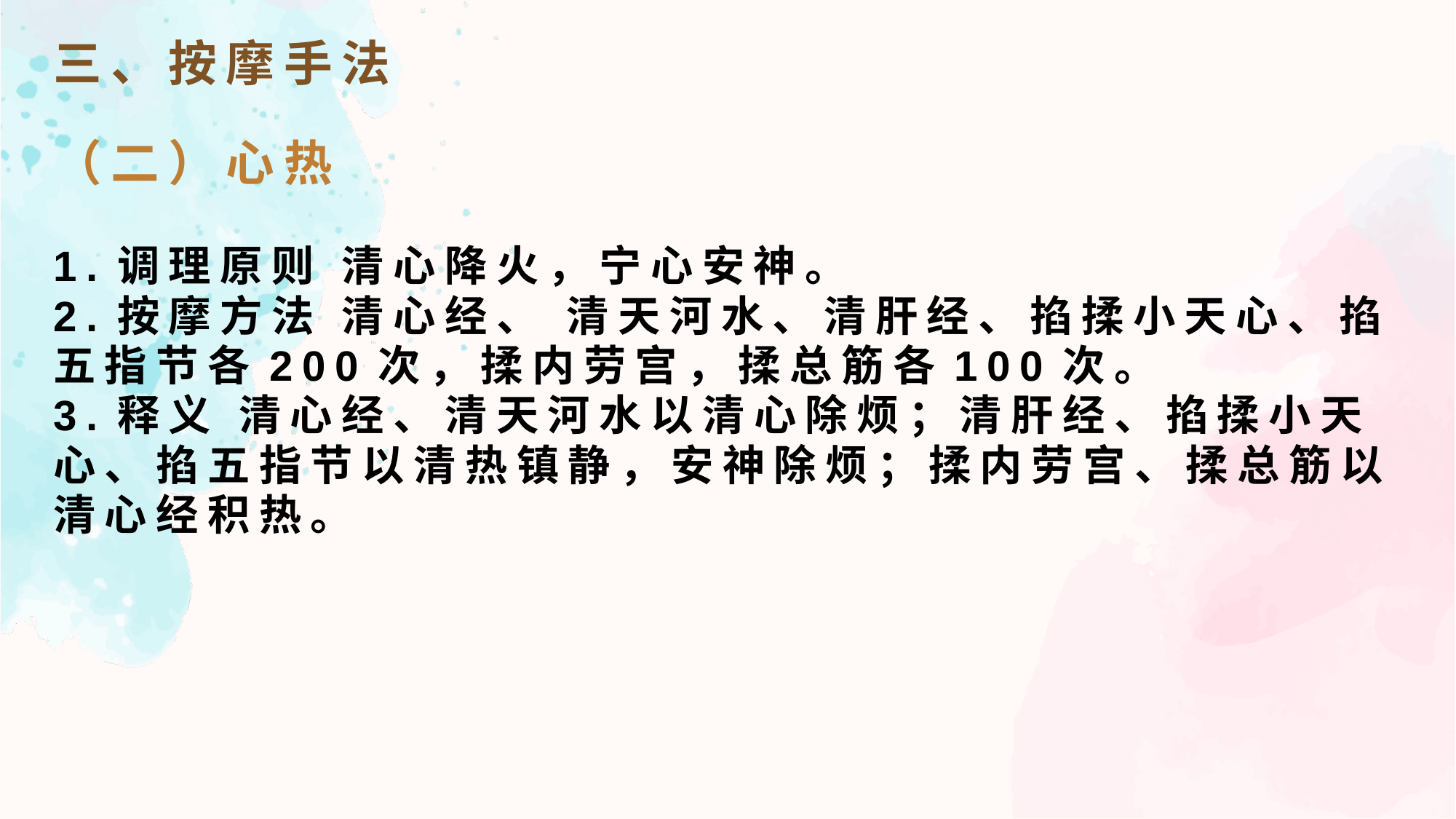

三、按摩手法

（二）心热

1.调理原则 清心降火，宁心安神。
2.按摩方法 清心经、 清天河水、清肝经、掐揉小天心、掐五指节各200次，揉内劳宫，揉总筋各100次。
3.释义 清心经、清天河水以清心除烦；清肝经、掐揉小天心、掐五指节以清热镇静，安神除烦；揉内劳宫、揉总筋以清心经积热。